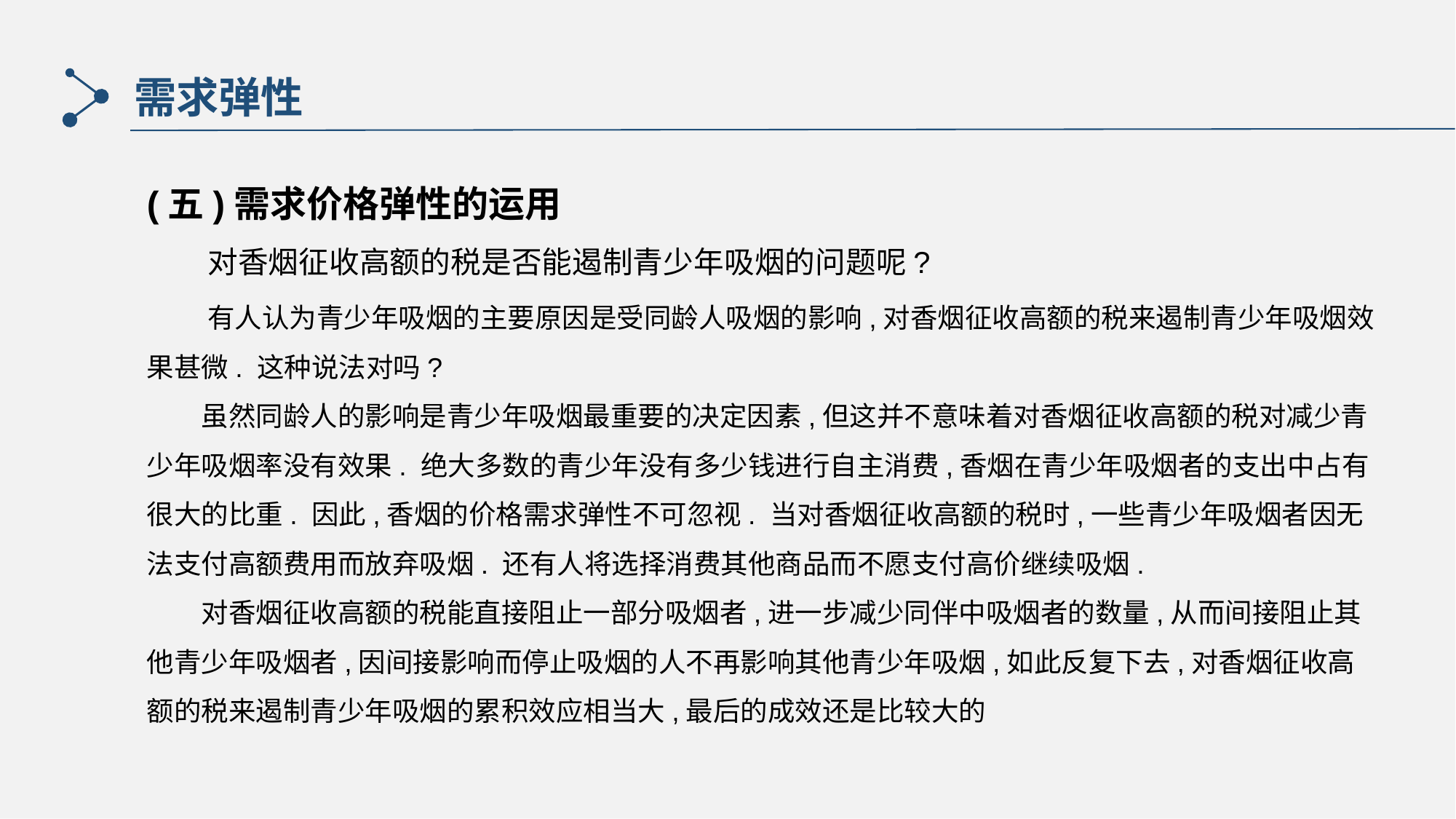

需求弹性
(五)需求价格弹性的运用
　　对香烟征收高额的税是否能遏制青少年吸烟的问题呢?
　　有人认为青少年吸烟的主要原因是受同龄人吸烟的影响,对香烟征收高额的税来遏制青少年吸烟效果甚微. 这种说法对吗?
　　虽然同龄人的影响是青少年吸烟最重要的决定因素,但这并不意味着对香烟征收高额的税对减少青少年吸烟率没有效果. 绝大多数的青少年没有多少钱进行自主消费,香烟在青少年吸烟者的支出中占有很大的比重. 因此,香烟的价格需求弹性不可忽视. 当对香烟征收高额的税时,一些青少年吸烟者因无法支付高额费用而放弃吸烟. 还有人将选择消费其他商品而不愿支付高价继续吸烟.
　　对香烟征收高额的税能直接阻止一部分吸烟者,进一步减少同伴中吸烟者的数量,从而间接阻止其他青少年吸烟者,因间接影响而停止吸烟的人不再影响其他青少年吸烟,如此反复下去,对香烟征收高额的税来遏制青少年吸烟的累积效应相当大,最后的成效还是比较大的